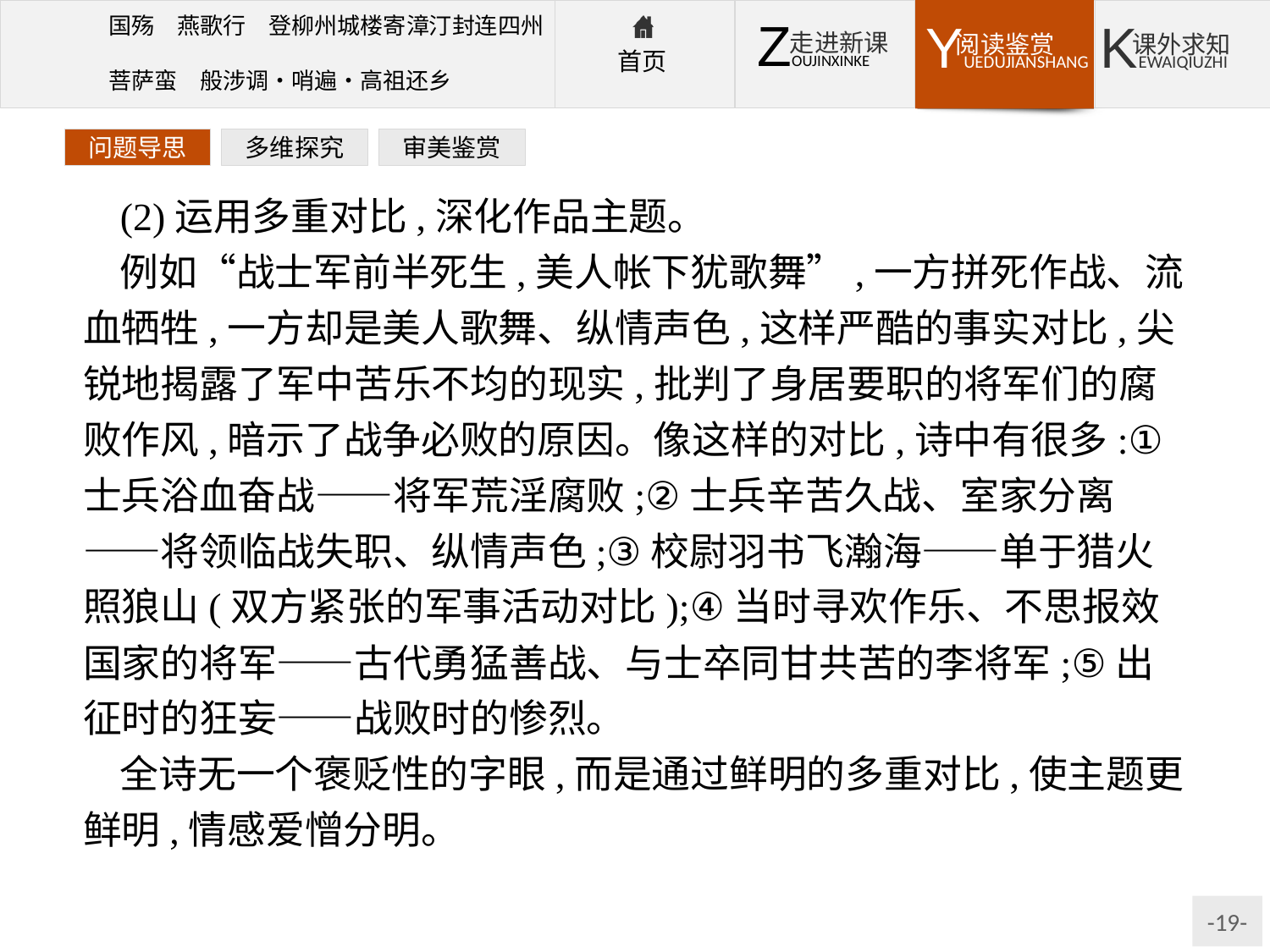

问题导思
多维探究
审美鉴赏
(2)运用多重对比,深化作品主题。
例如“战士军前半死生,美人帐下犹歌舞”,一方拼死作战、流血牺牲,一方却是美人歌舞、纵情声色,这样严酷的事实对比,尖锐地揭露了军中苦乐不均的现实,批判了身居要职的将军们的腐败作风,暗示了战争必败的原因。像这样的对比,诗中有很多:①士兵浴血奋战——将军荒淫腐败;②士兵辛苦久战、室家分离——将领临战失职、纵情声色;③校尉羽书飞瀚海——单于猎火照狼山(双方紧张的军事活动对比);④当时寻欢作乐、不思报效国家的将军——古代勇猛善战、与士卒同甘共苦的李将军;⑤出征时的狂妄——战败时的惨烈。
全诗无一个褒贬性的字眼,而是通过鲜明的多重对比,使主题更鲜明,情感爱憎分明。